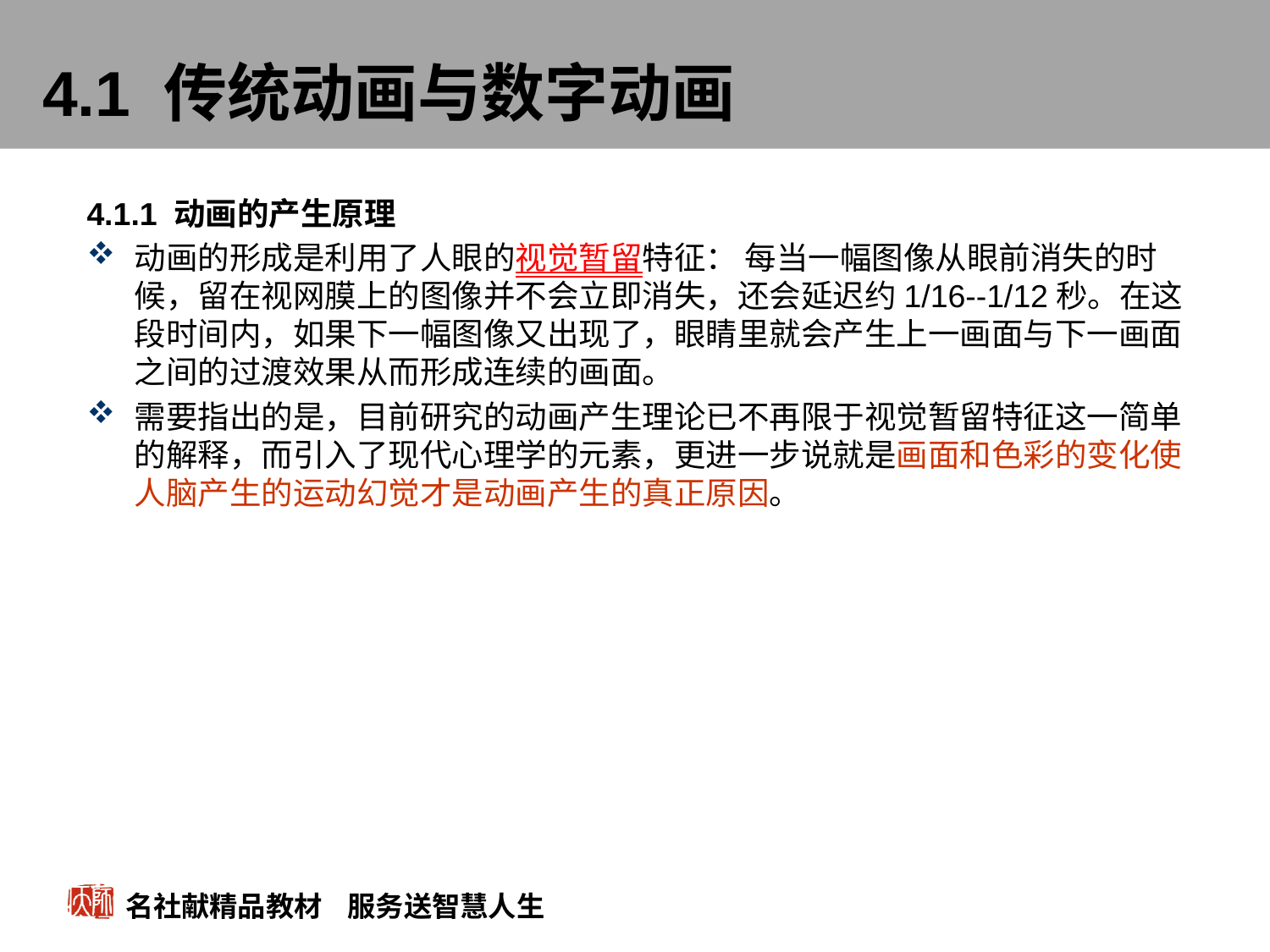

# 4.1 传统动画与数字动画
4.1.1 动画的产生原理
动画的形成是利用了人眼的视觉暂留特征： 每当一幅图像从眼前消失的时候，留在视网膜上的图像并不会立即消失，还会延迟约1/16--1/12秒。在这段时间内，如果下一幅图像又出现了，眼睛里就会产生上一画面与下一画面之间的过渡效果从而形成连续的画面。
需要指出的是，目前研究的动画产生理论已不再限于视觉暂留特征这一简单的解释，而引入了现代心理学的元素，更进一步说就是画面和色彩的变化使人脑产生的运动幻觉才是动画产生的真正原因。